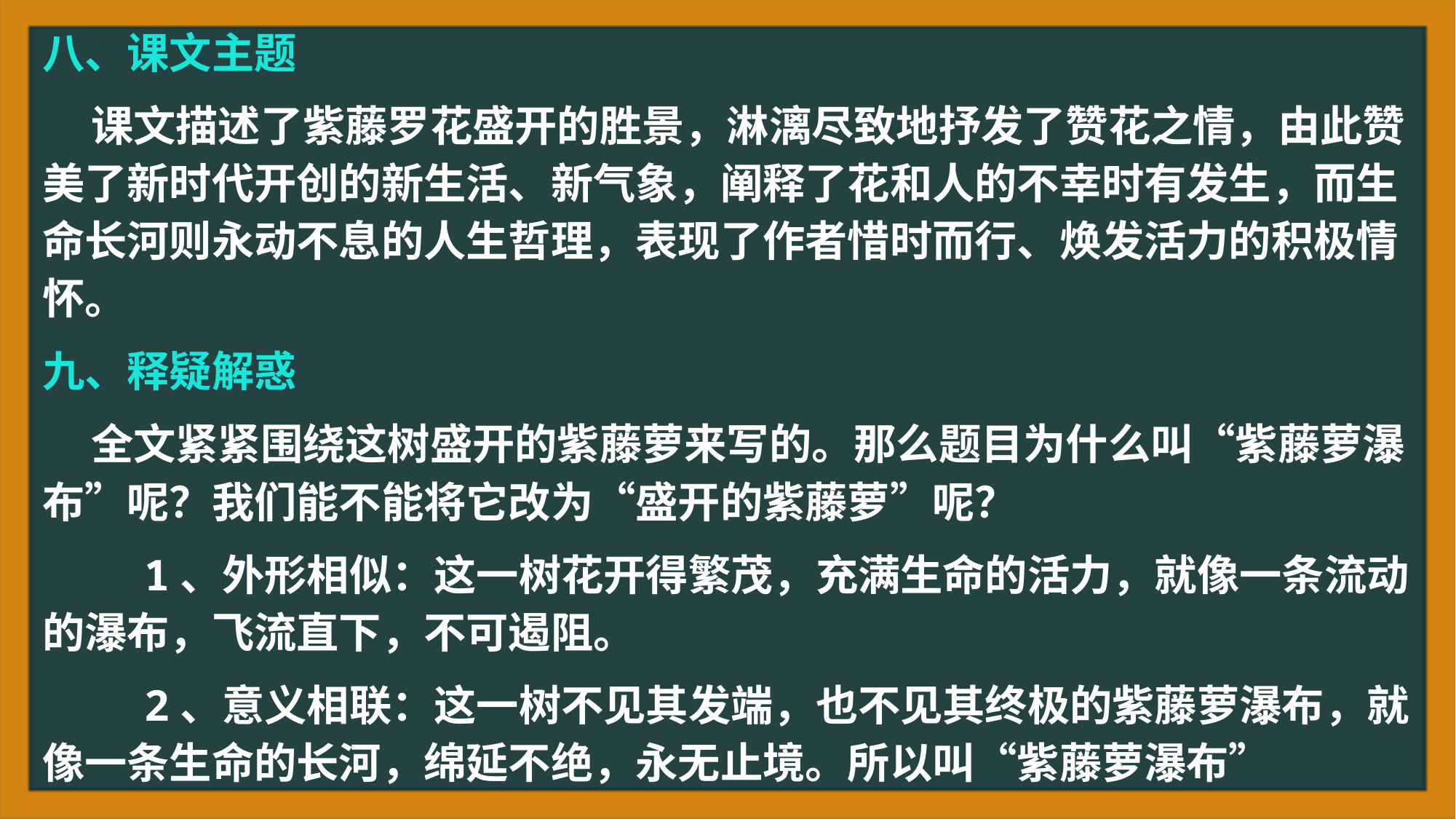

八、课文主题
    课文描述了紫藤罗花盛开的胜景，淋漓尽致地抒发了赞花之情，由此赞美了新时代开创的新生活、新气象，阐释了花和人的不幸时有发生，而生命长河则永动不息的人生哲理，表现了作者惜时而行、焕发活力的积极情怀。
九、释疑解惑
    全文紧紧围绕这树盛开的紫藤萝来写的。那么题目为什么叫“紫藤萝瀑布”呢？我们能不能将它改为“盛开的紫藤萝”呢？
    1、外形相似：这一树花开得繁茂，充满生命的活力，就像一条流动的瀑布，飞流直下，不可遏阻。
    2、意义相联：这一树不见其发端，也不见其终极的紫藤萝瀑布，就像一条生命的长河，绵延不绝，永无止境。所以叫“紫藤萝瀑布”